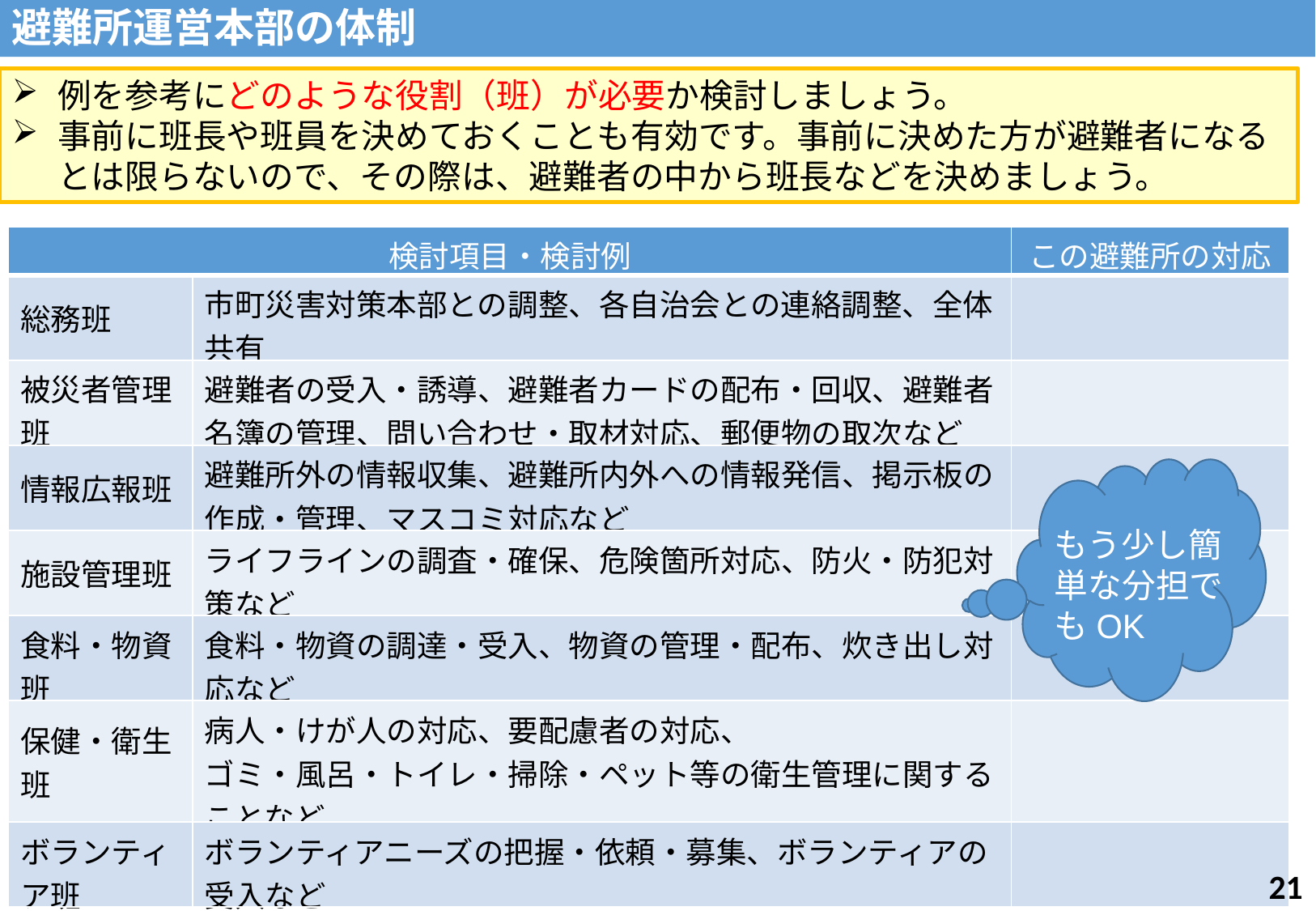

避難所運営本部の体制

例を参考にどのような役割（班）が必要か検討しましょう。
事前に班長や班員を決めておくことも有効です。事前に決めた方が避難者になるとは限らないので、その際は、避難者の中から班長などを決めましょう。
| 検討項目・検討例 |  | この避難所の対応 |
| --- | --- | --- |
| 総務班 | 市町災害対策本部との調整、各自治会との連絡調整、全体共有 |  |
| 被災者管理班 | 避難者の受入・誘導、避難者カードの配布・回収、避難者名簿の管理、問い合わせ・取材対応、郵便物の取次など |  |
| 情報広報班 | 避難所外の情報収集、避難所内外への情報発信、掲示板の作成・管理、マスコミ対応など |  |
| 施設管理班 | ライフラインの調査・確保、危険箇所対応、防火・防犯対策など |  |
| 食料・物資班 | 食料・物資の調達・受入、物資の管理・配布、炊き出し対応など |  |
| 保健・衛生班 | 病人・けが人の対応、要配慮者の対応、 ゴミ・風呂・トイレ・掃除・ペット等の衛生管理に関することなど |  |
| ボランティア班 | ボランティアニーズの把握・依頼・募集、ボランティアの受入など |  |

もう少し簡単な分担でもOK
21